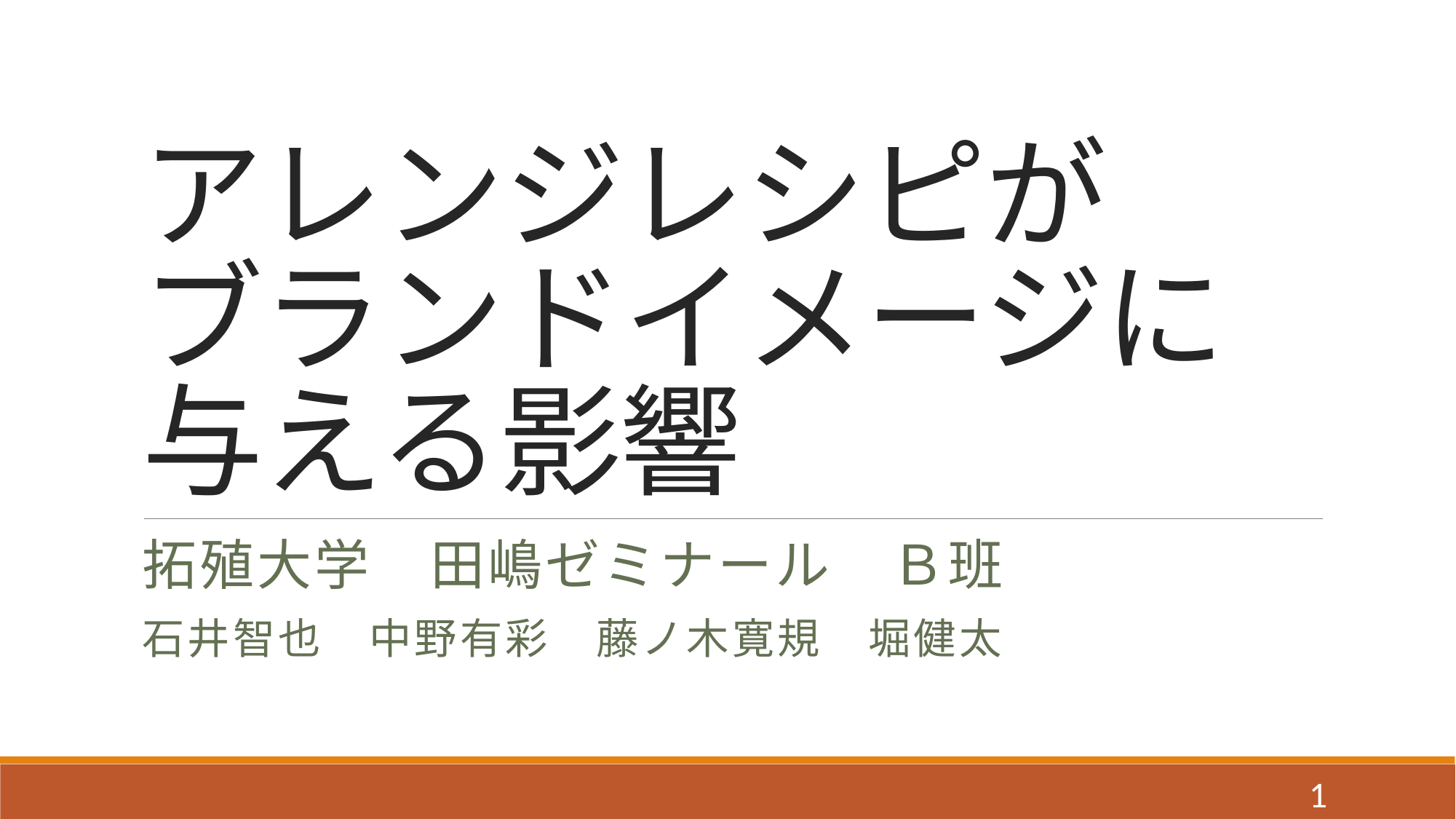

# アレンジレシピが ブランドイメージに 与える影響
拓殖大学　田嶋ゼミナール　Ｂ班
石井智也　中野有彩　藤ノ木寛規　堀健太
1